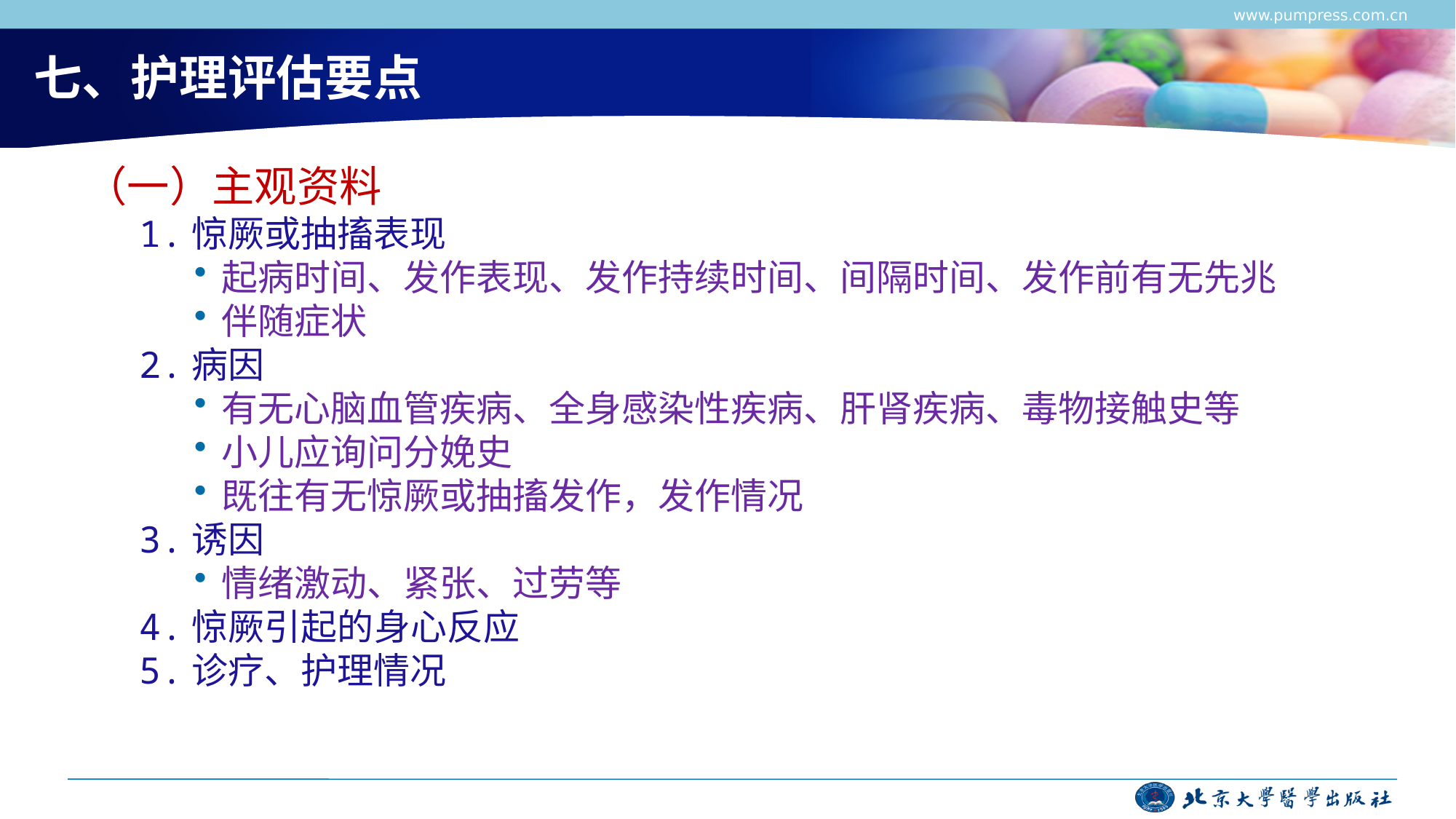

www.pumpress.com.cn
# 七、护理评估要点
（一）主观资料
1.惊厥或抽搐表现
起病时间、发作表现、发作持续时间、间隔时间、发作前有无先兆
伴随症状
2.病因
有无心脑血管疾病、全身感染性疾病、肝肾疾病、毒物接触史等
小儿应询问分娩史
既往有无惊厥或抽搐发作，发作情况
3.诱因
情绪激动、紧张、过劳等
4.惊厥引起的身心反应
5.诊疗、护理情况